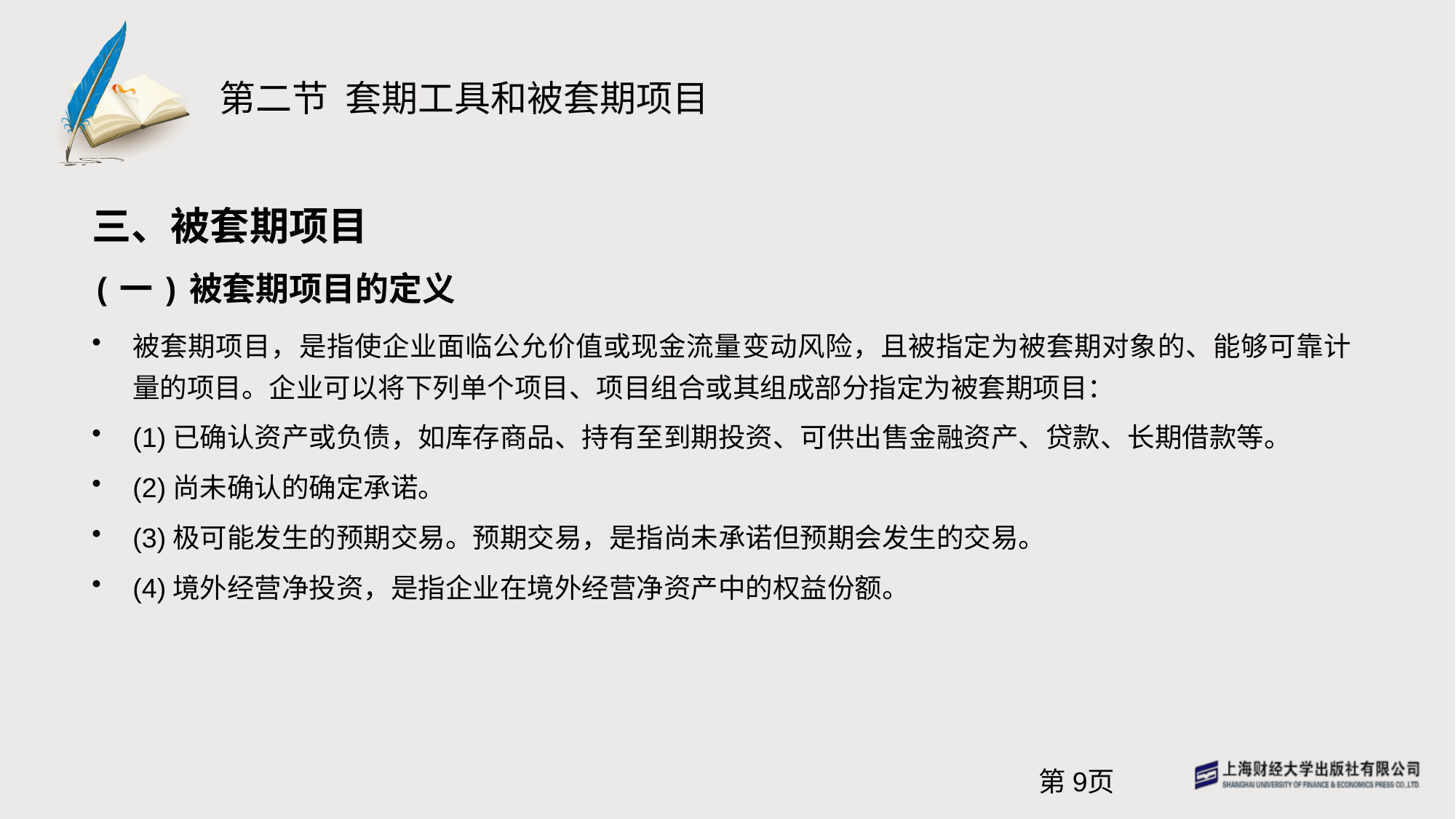

# 第二节  套期工具和被套期项目
三、被套期项目
(一)被套期项目的定义
被套期项目，是指使企业面临公允价值或现金流量变动风险，且被指定为被套期对象的、能够可靠计量的项目。企业可以将下列单个项目、项目组合或其组成部分指定为被套期项目：
(1)已确认资产或负债，如库存商品、持有至到期投资、可供出售金融资产、贷款、长期借款等。
(2)尚未确认的确定承诺。
(3)极可能发生的预期交易。预期交易，是指尚未承诺但预期会发生的交易。
(4)境外经营净投资，是指企业在境外经营净资产中的权益份额。

9